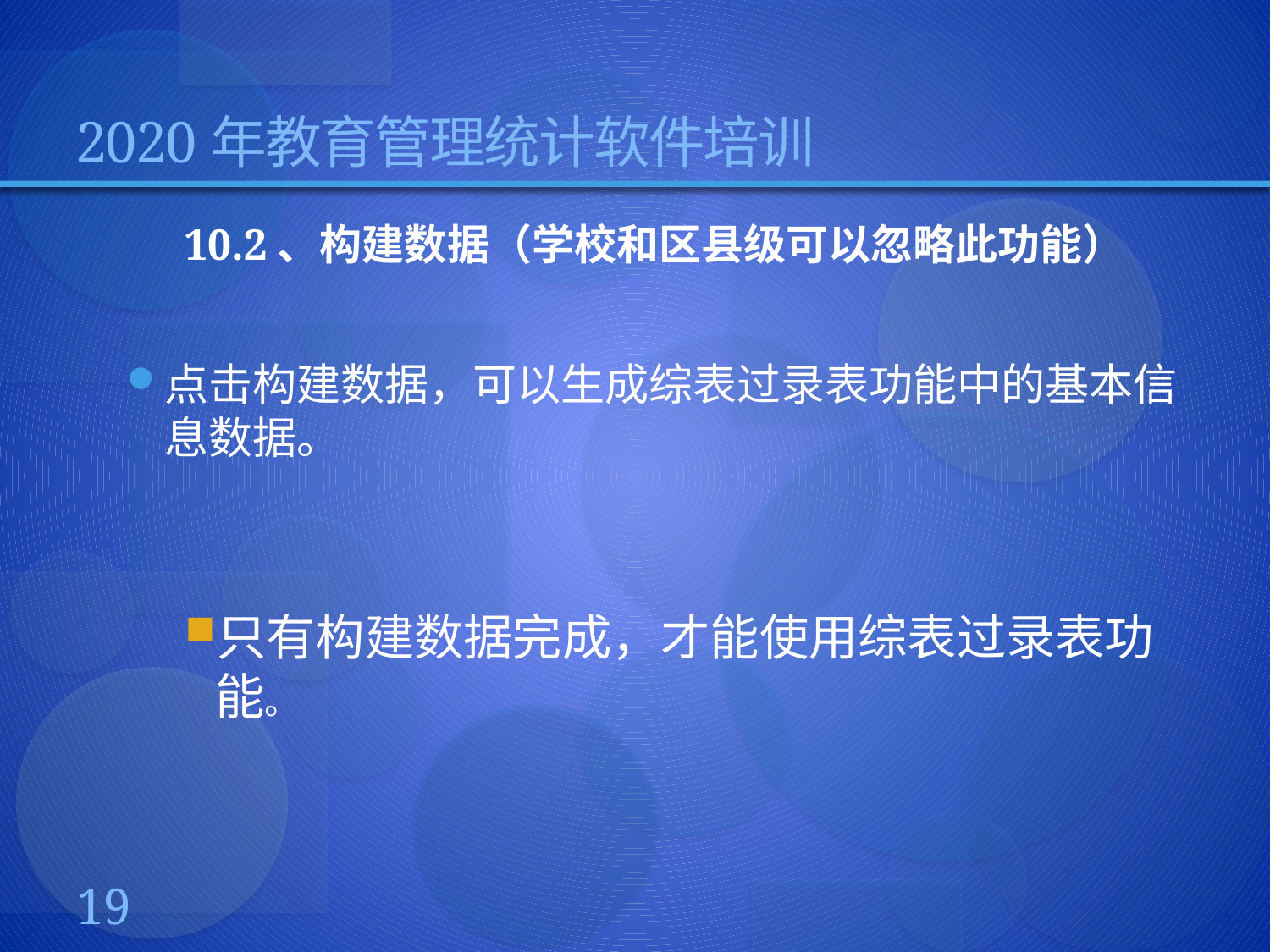

# 2020年教育管理统计软件培训
10.2、构建数据（学校和区县级可以忽略此功能）

点击构建数据，可以生成综表过录表功能中的基本信息数据。

只有构建数据完成，才能使用综表过录表功能。

19